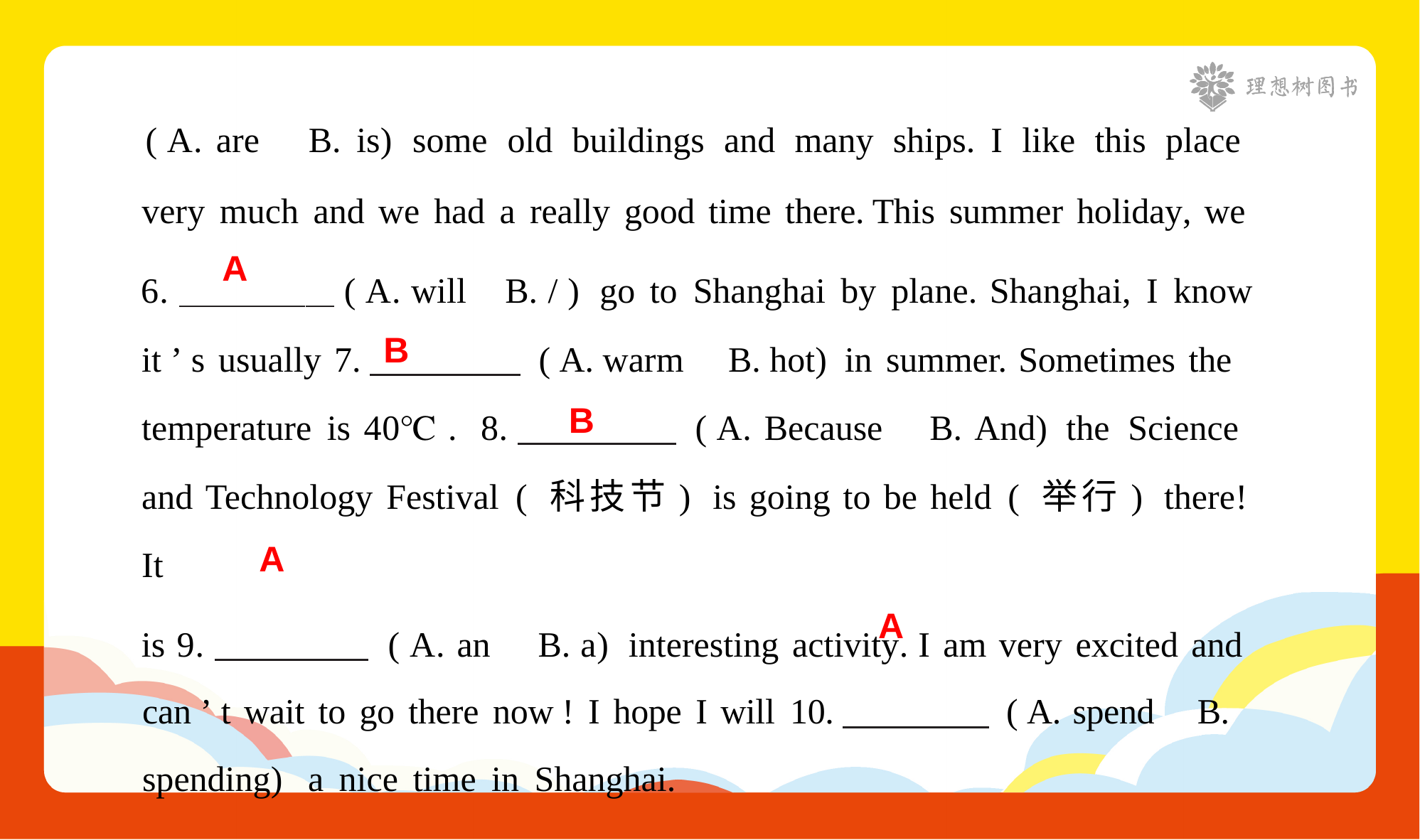

( A. are     B. is)  some  old  buildings  and  many  ships. I  like  this  place
very much and we had a really good time there. This summer holiday, we
6.                  ( A. will    B. / )  go to Shanghai by plane. Shanghai, I know it ’ s usually 7.                    ( A. warm     B. hot)  in summer. Sometimes the temperature is 40℃ .  8.                    ( A. Because     B. And)  the  Science and Technology Festival ( 科技节) is going to be held ( 举行) there! It

is 9.                   ( A. an     B. a)  interesting activity. I am very excited and can ’ t wait to go there now ! I hope I will 10.                    ( A. spend     B.  spending)  a nice time in Shanghai.
A
B
B
A
A